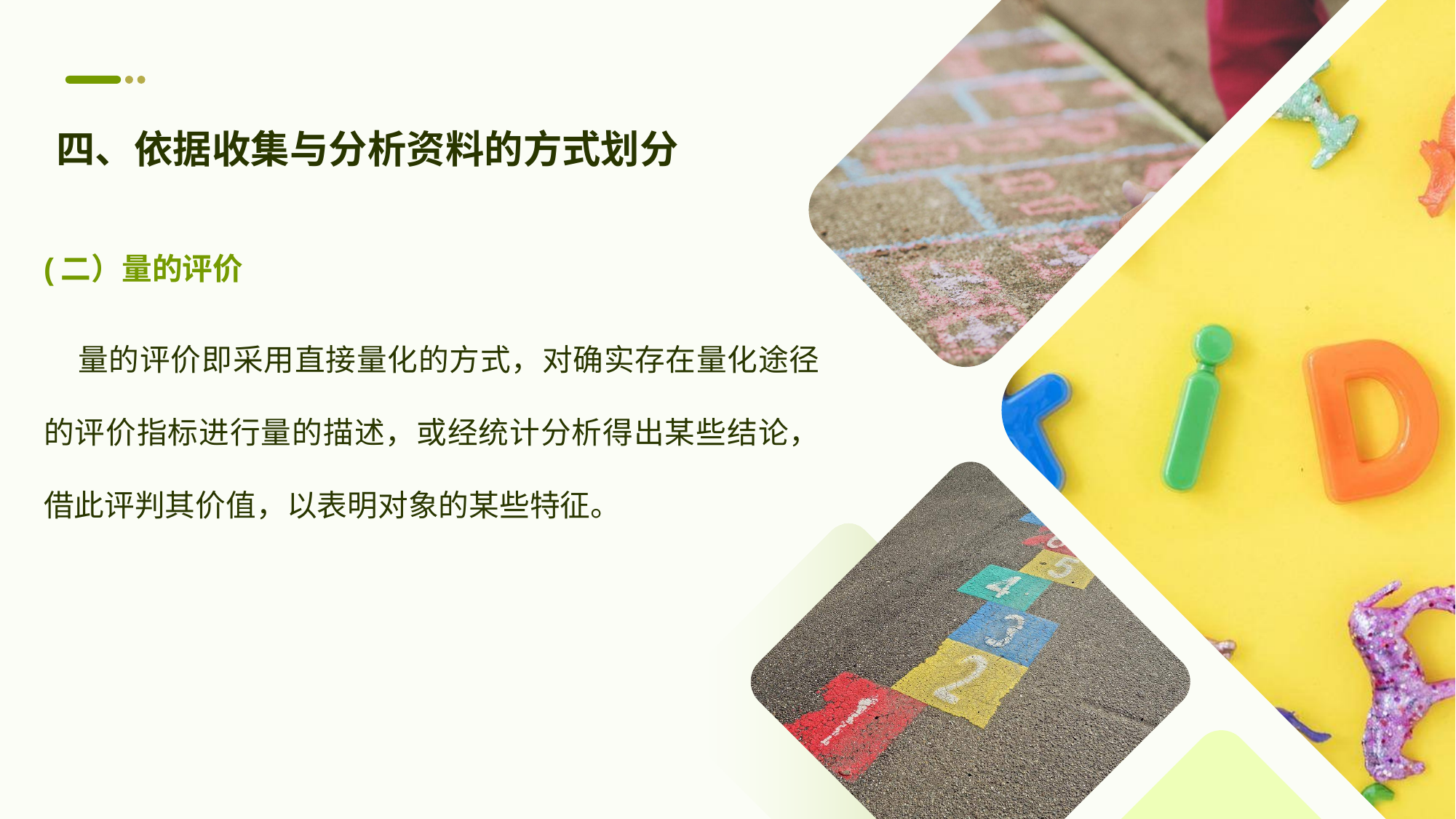

四、依据收集与分析资料的方式划分

(二）量的评价
   量的评价即采用直接量化的方式，对确实存在量化途径的评价指标进行量的描述，或经统计分析得出某些结论，借此评判其价值，以表明对象的某些特征。